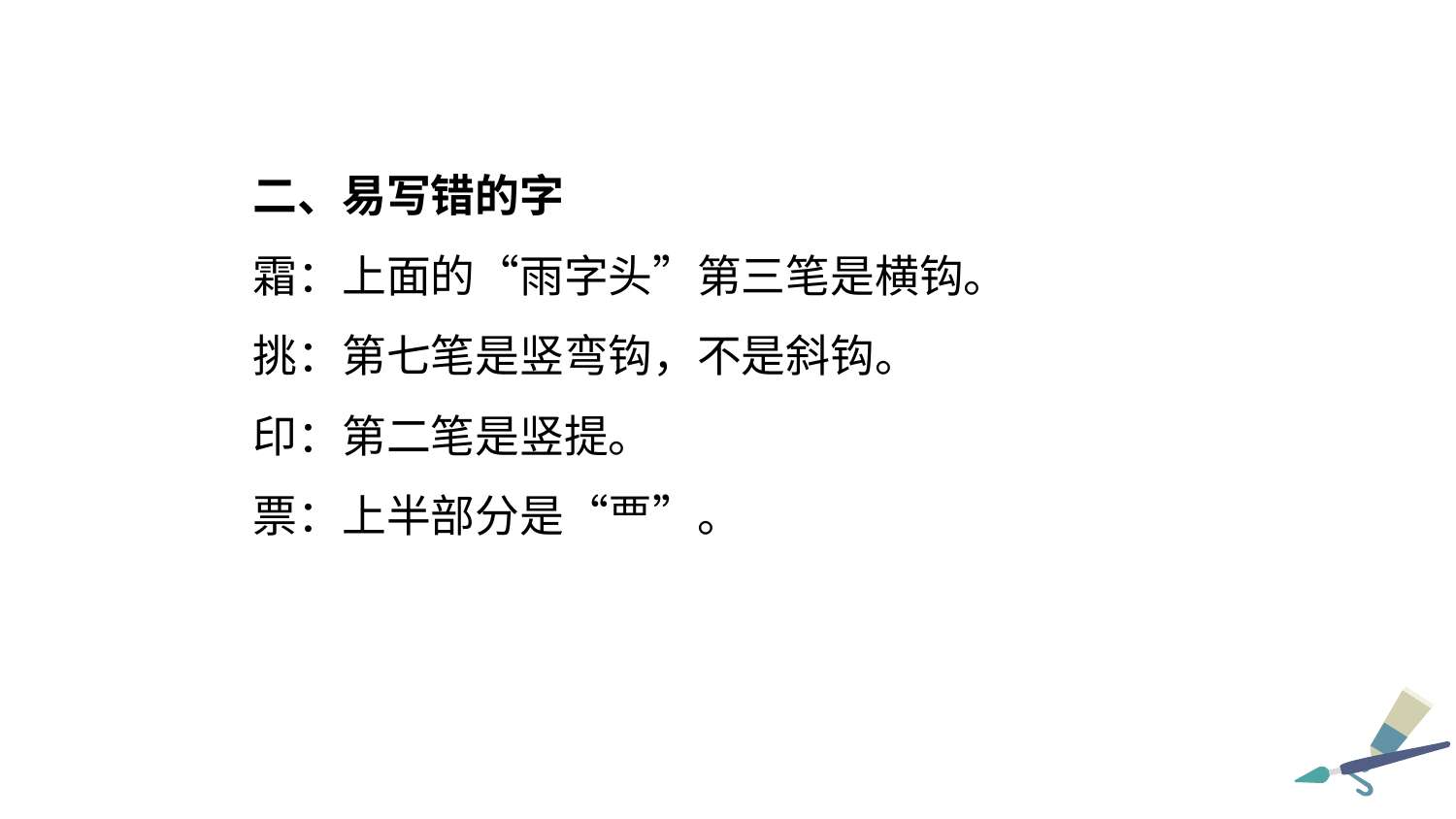

二、易写错的字
霜：上面的“雨字头”第三笔是横钩。
挑：第七笔是竖弯钩，不是斜钩。
印：第二笔是竖提。
票：上半部分是“覀”。